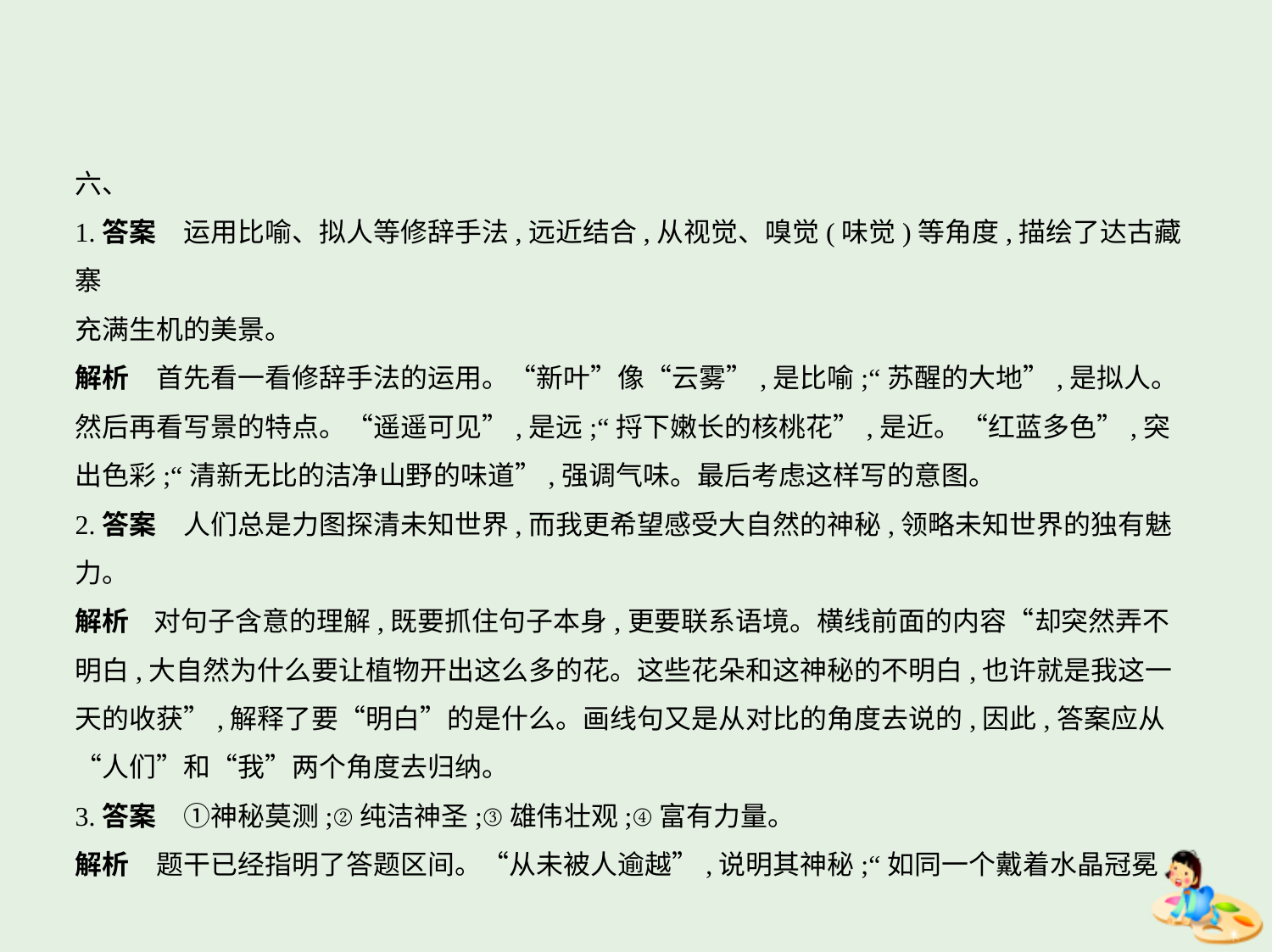

六、
1.答案　运用比喻、拟人等修辞手法,远近结合,从视觉、嗅觉(味觉)等角度,描绘了达古藏寨
充满生机的美景。
解析　首先看一看修辞手法的运用。“新叶”像“云雾”,是比喻;“苏醒的大地”,是拟人。
然后再看写景的特点。“遥遥可见”,是远;“捋下嫩长的核桃花”,是近。“红蓝多色”,突
出色彩;“清新无比的洁净山野的味道”,强调气味。最后考虑这样写的意图。
2.答案　人们总是力图探清未知世界,而我更希望感受大自然的神秘,领略未知世界的独有魅
力。
解析    对句子含意的理解,既要抓住句子本身,更要联系语境。横线前面的内容“却突然弄不
明白,大自然为什么要让植物开出这么多的花。这些花朵和这神秘的不明白,也许就是我这一
天的收获”,解释了要“明白”的是什么。画线句又是从对比的角度去说的,因此,答案应从
“人们”和“我”两个角度去归纳。
3.答案　①神秘莫测;②纯洁神圣;③雄伟壮观;④富有力量。
解析　题干已经指明了答题区间。“从未被人逾越”,说明其神秘;“如同一个戴着水晶冠冕